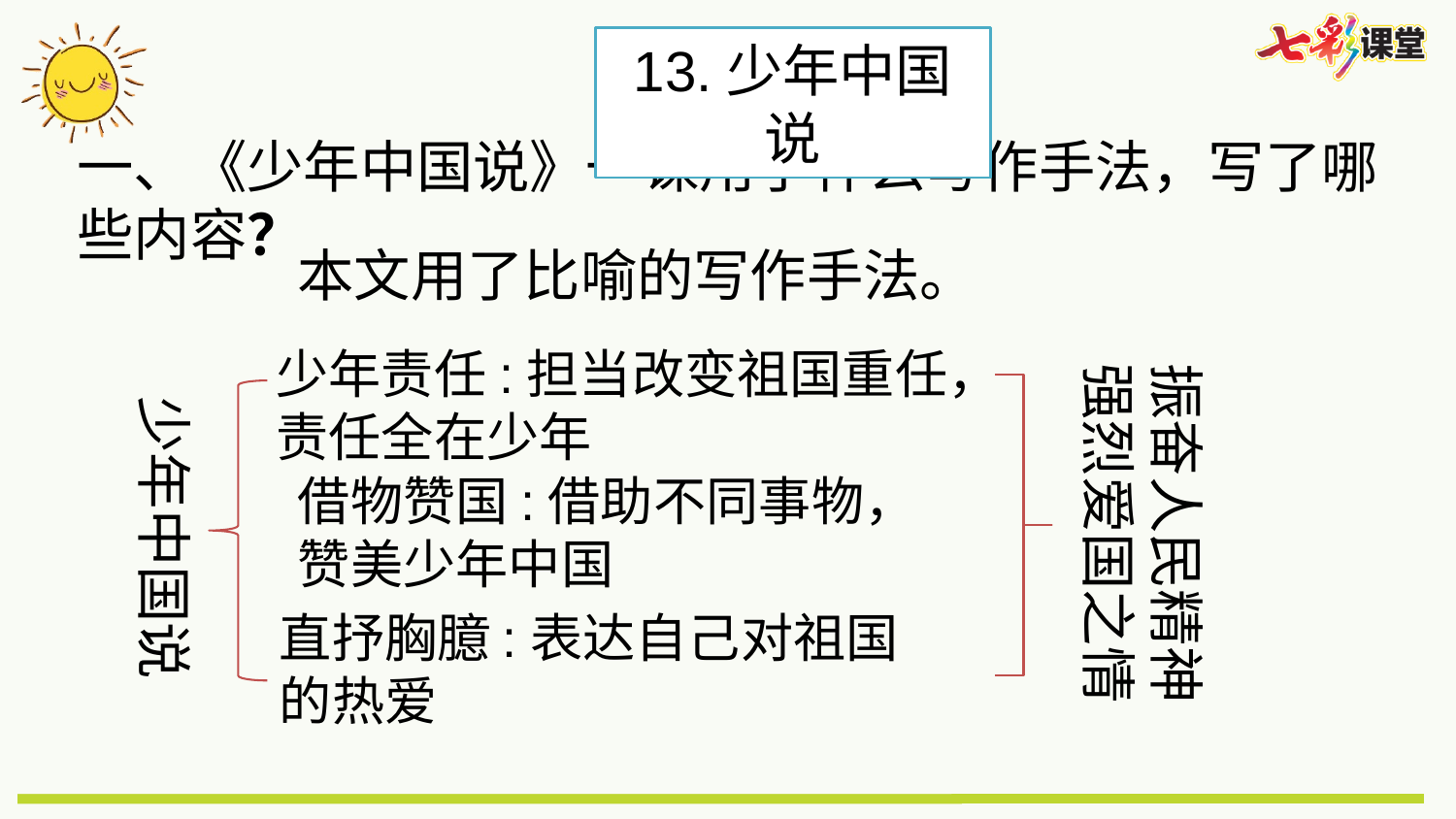

13.少年中国说
一、《少年中国说》一课用了什么写作手法，写了哪些内容？
本文用了比喻的写作手法。
少年责任:担当改变祖国重任，
责任全在少年

振奋人民精神
强烈爱国之情

少年中国说
借物赞国:借助不同事物，
赞美少年中国
直抒胸臆:表达自己对祖国的热爱